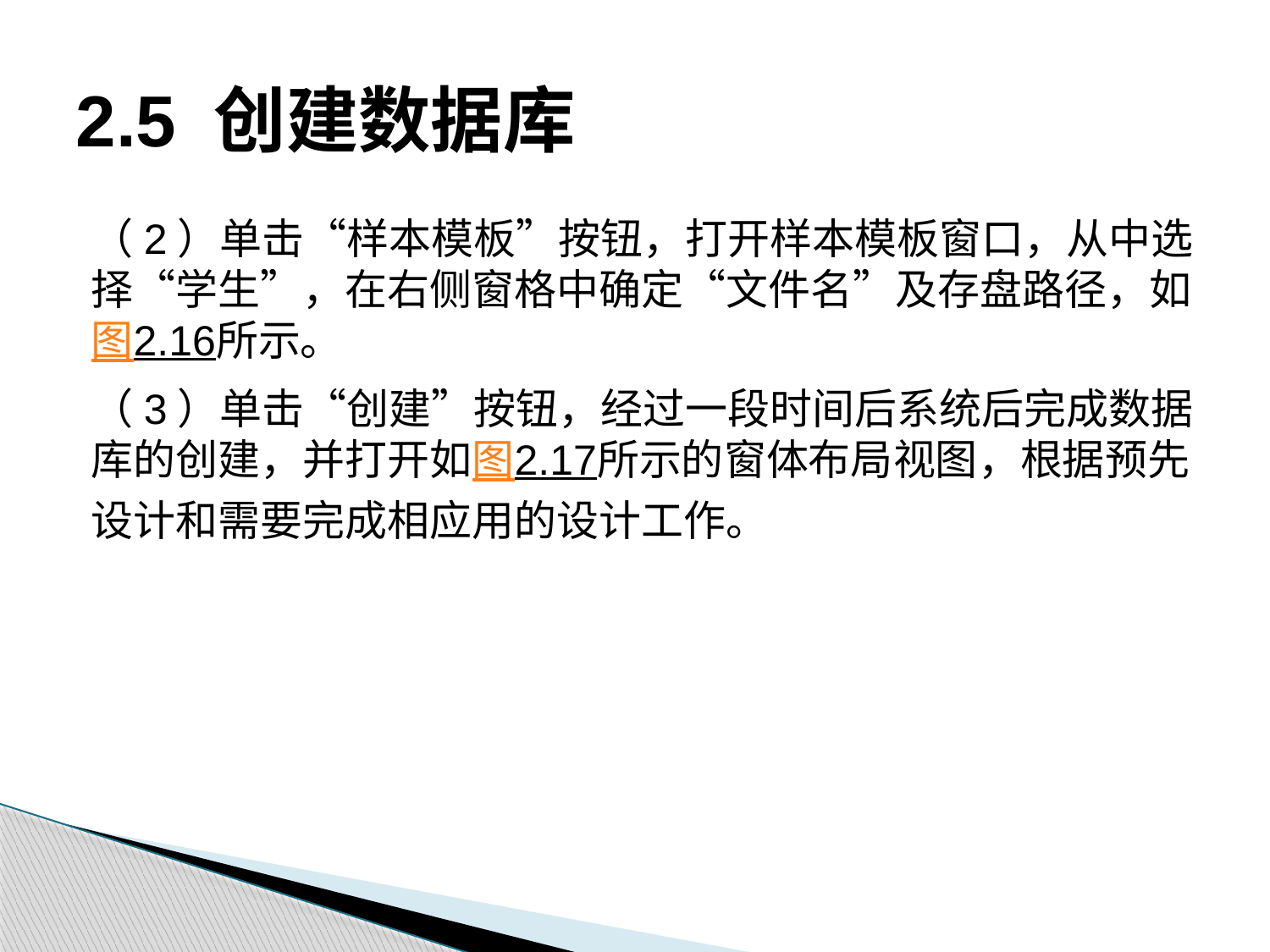

# 2.5 创建数据库
（2）单击“样本模板”按钮，打开样本模板窗口，从中选择“学生”，在右侧窗格中确定“文件名”及存盘路径，如图2.16所示。
（3）单击“创建”按钮，经过一段时间后系统后完成数据库的创建，并打开如图2.17所示的窗体布局视图，根据预先设计和需要完成相应用的设计工作。